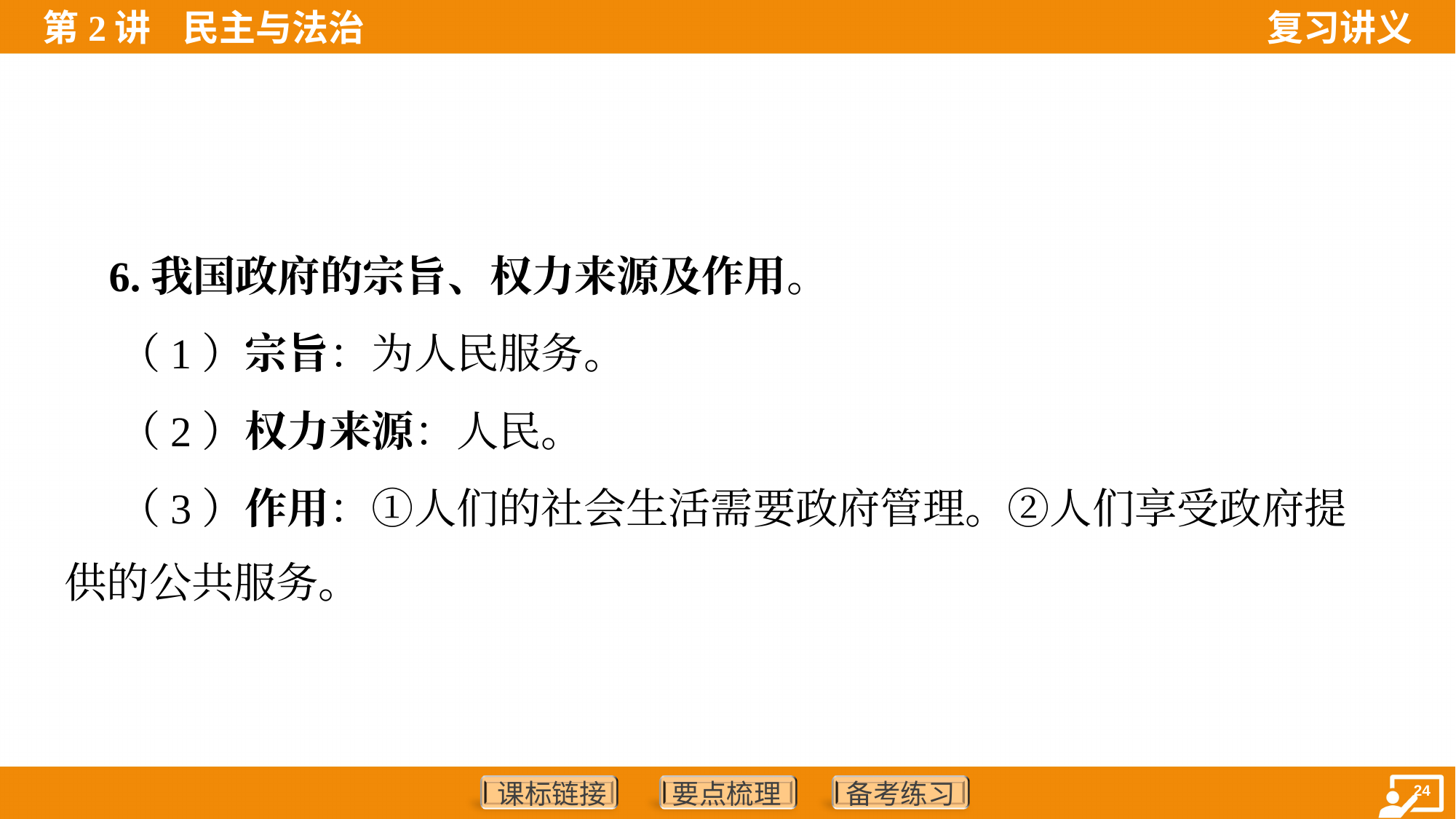

6.我国政府的宗旨、权力来源及作用。
    （1）宗旨：为人民服务。
    （2）权力来源：人民。
    （3）作用：①人们的社会生活需要政府管理。②人们享受政府提
供的公共服务。